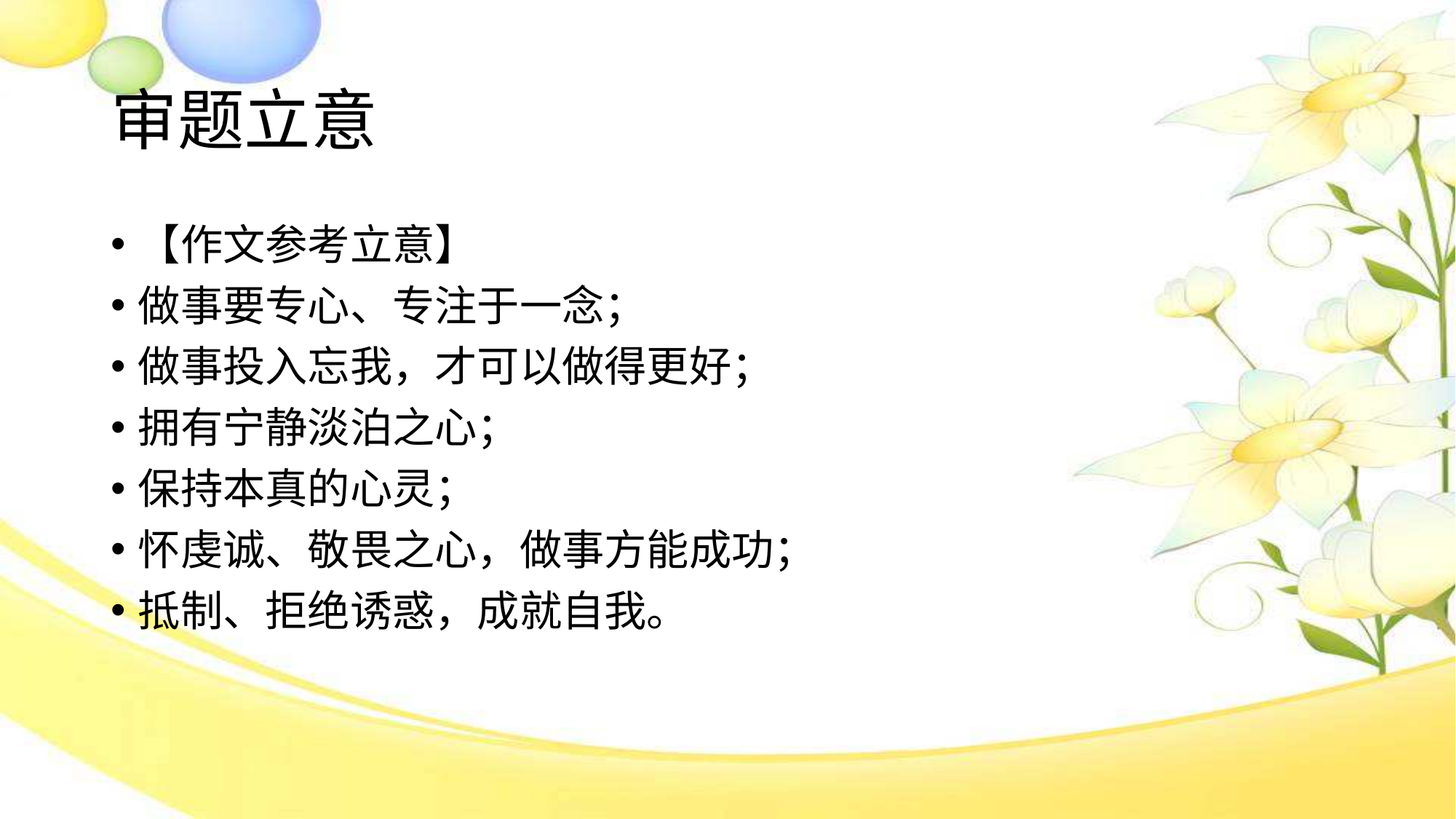

# 审题立意
【作文参考立意】
做事要专心、专注于一念；
做事投入忘我，才可以做得更好；
拥有宁静淡泊之心；
保持本真的心灵；
怀虔诚、敬畏之心，做事方能成功；
抵制、拒绝诱惑，成就自我。